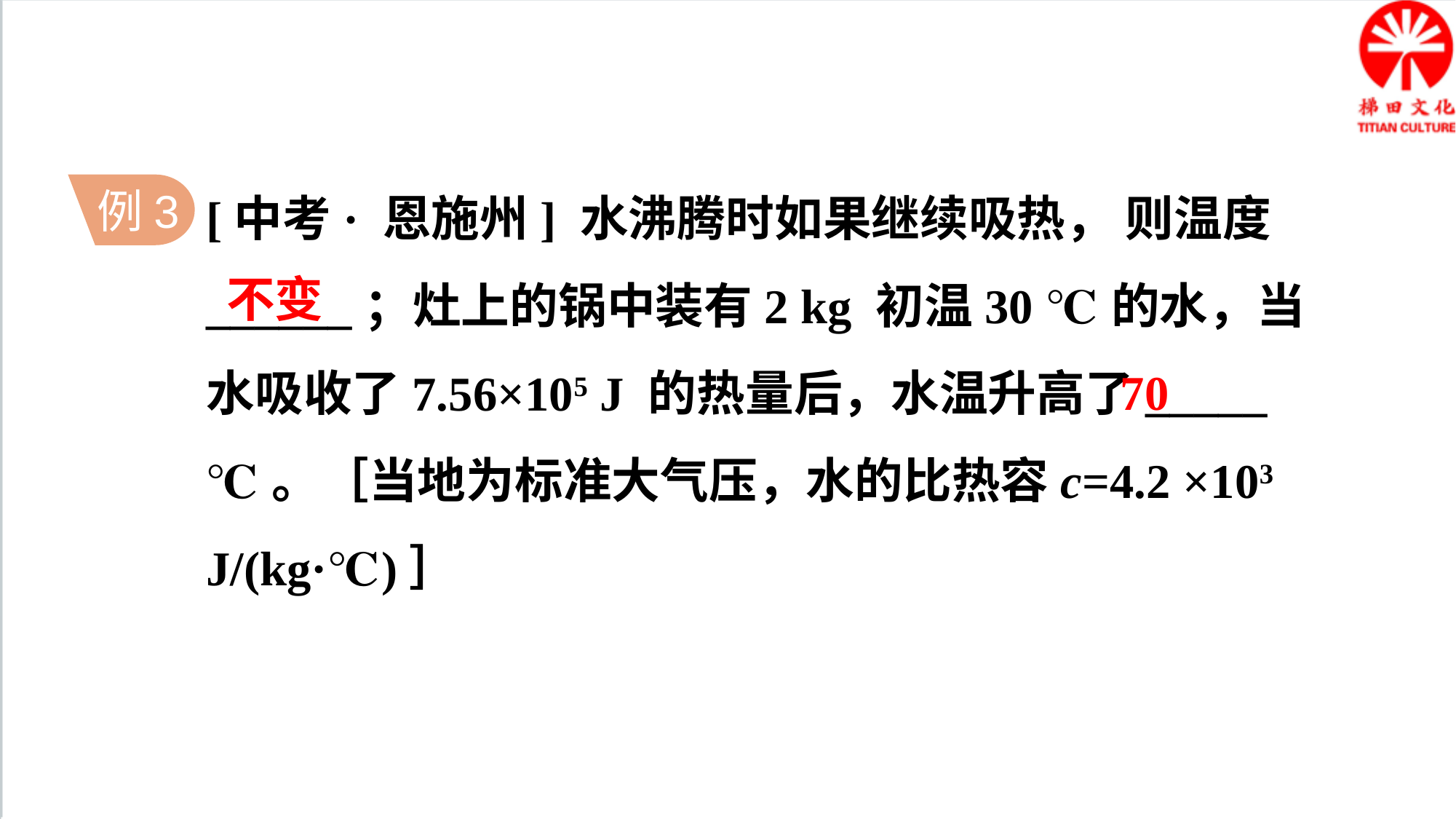

[中考· 恩施州] 水沸腾时如果继续吸热， 则温度______；灶上的锅中装有2 kg 初温30 ℃的水，当水吸收了7.56×105 J 的热量后，水温升高了_____ ℃。［当地为标准大气压，水的比热容c=4.2 ×103 J/(kg·℃)］
例3
不变
70